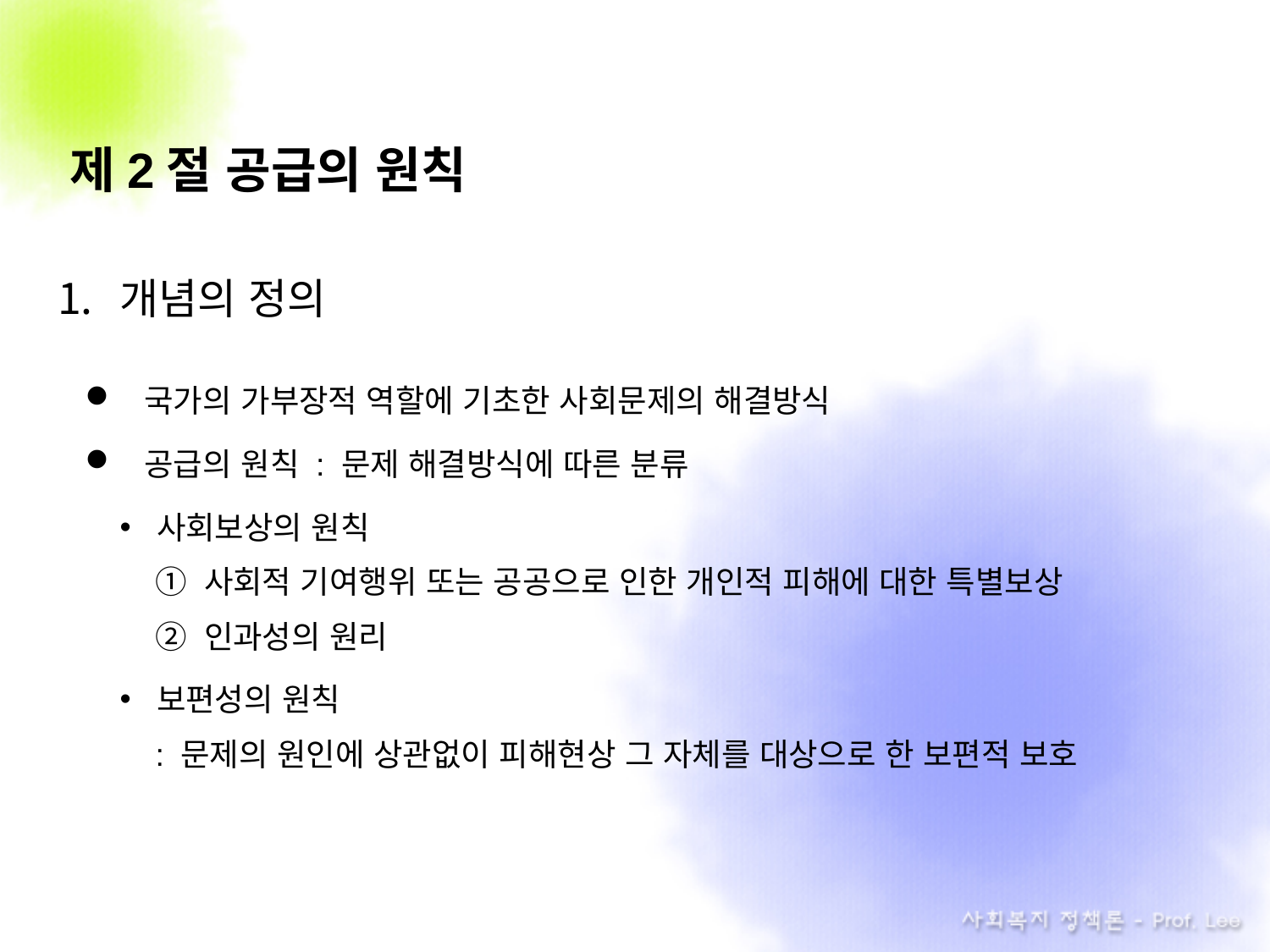

# 제2절 공급의 원칙
개념의 정의

국가의 가부장적 역할에 기초한 사회문제의 해결방식
공급의 원칙 : 문제 해결방식에 따른 분류
사회보상의 원칙
 ① 사회적 기여행위 또는 공공으로 인한 개인적 피해에 대한 특별보상
 ② 인과성의 원리
보편성의 원칙
    : 문제의 원인에 상관없이 피해현상 그 자체를 대상으로 한 보편적 보호